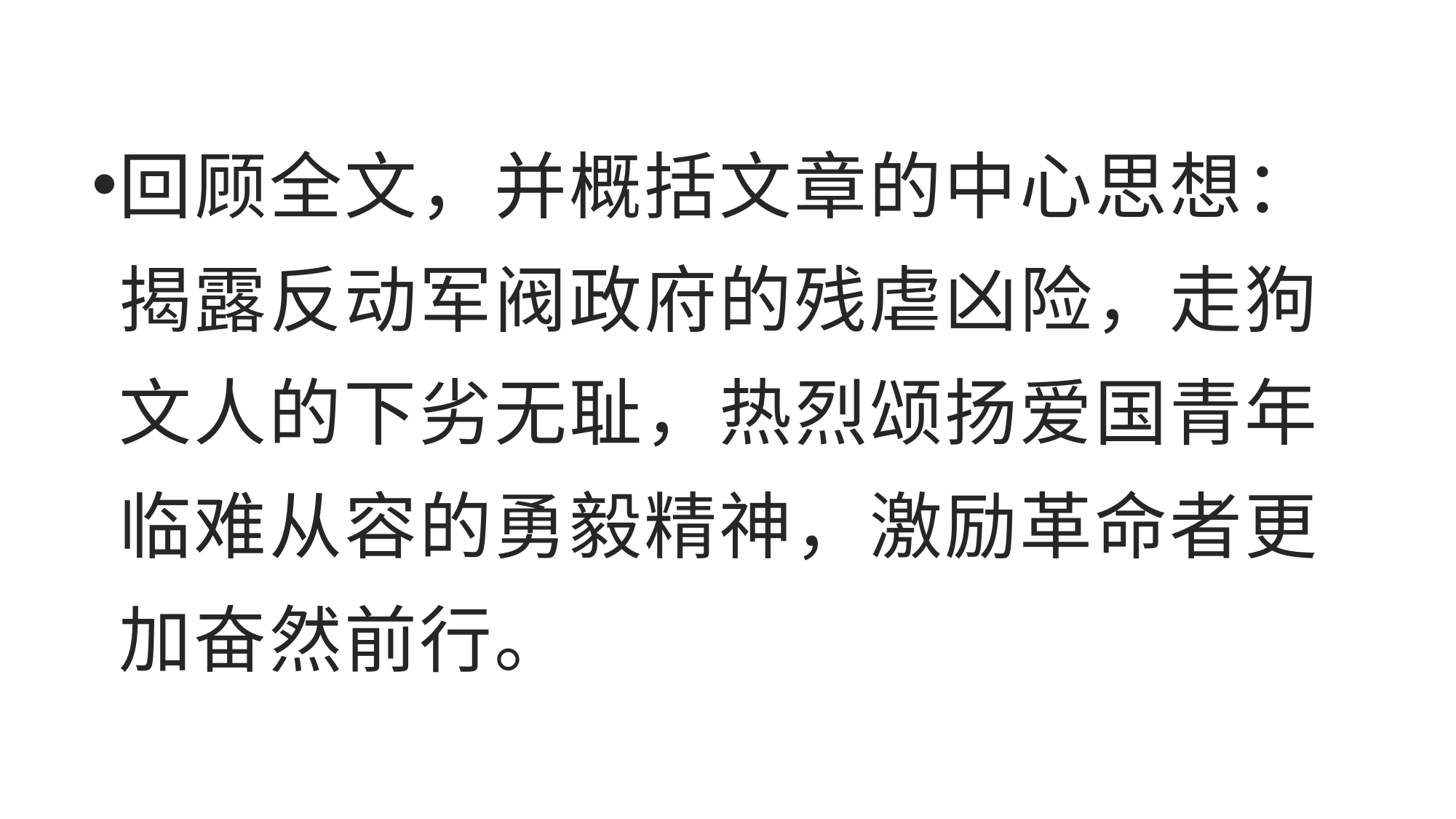

#
回顾全文，并概括文章的中心思想：揭露反动军阀政府的残虐凶险，走狗文人的下劣无耻，热烈颂扬爱国青年临难从容的勇毅精神，激励革命者更加奋然前行。